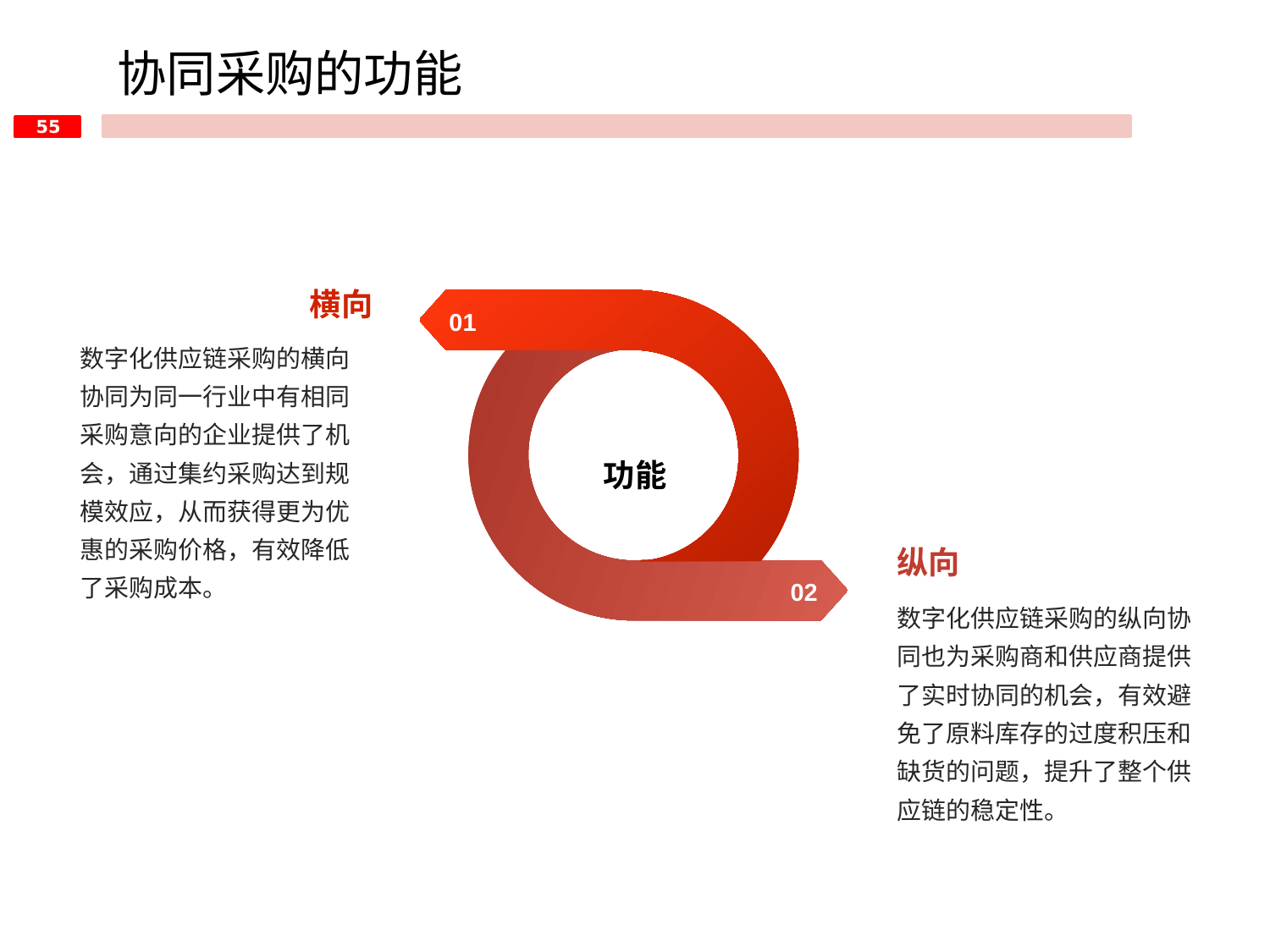

协同采购的功能
55
横向

01
数字化供应链采购的横向协同为同一行业中有相同采购意向的企业提供了机会，通过集约采购达到规模效应，从而获得更为优惠的采购价格，有效降低了采购成本。

功能
纵向
02
数字化供应链采购的纵向协同也为采购商和供应商提供了实时协同的机会，有效避免了原料库存的过度积压和缺货的问题，提升了整个供应链的稳定性。